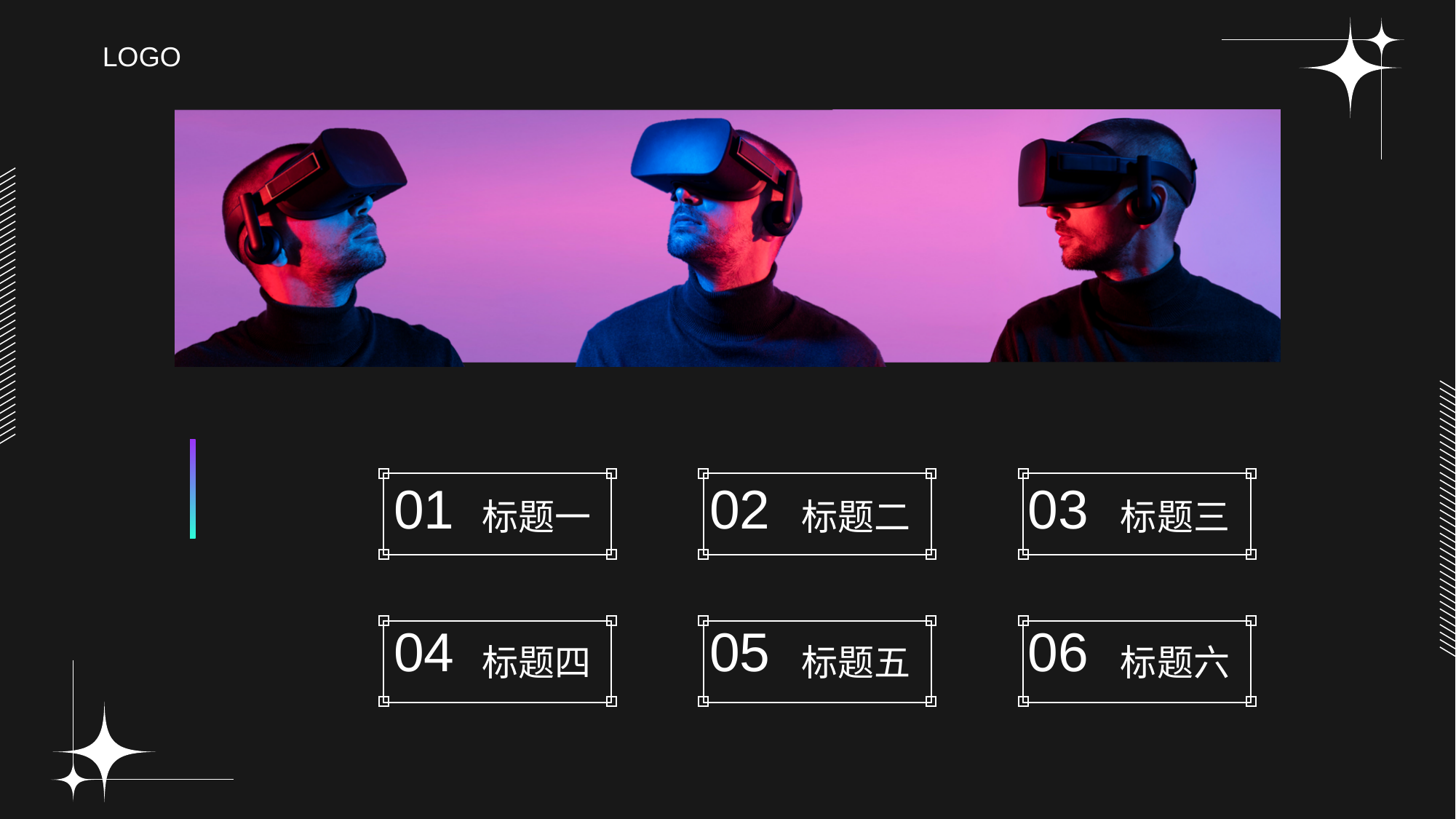

目 录

01
02

03

标题一
标题二
标题三
04
05
06

标题四
标题五
标题六